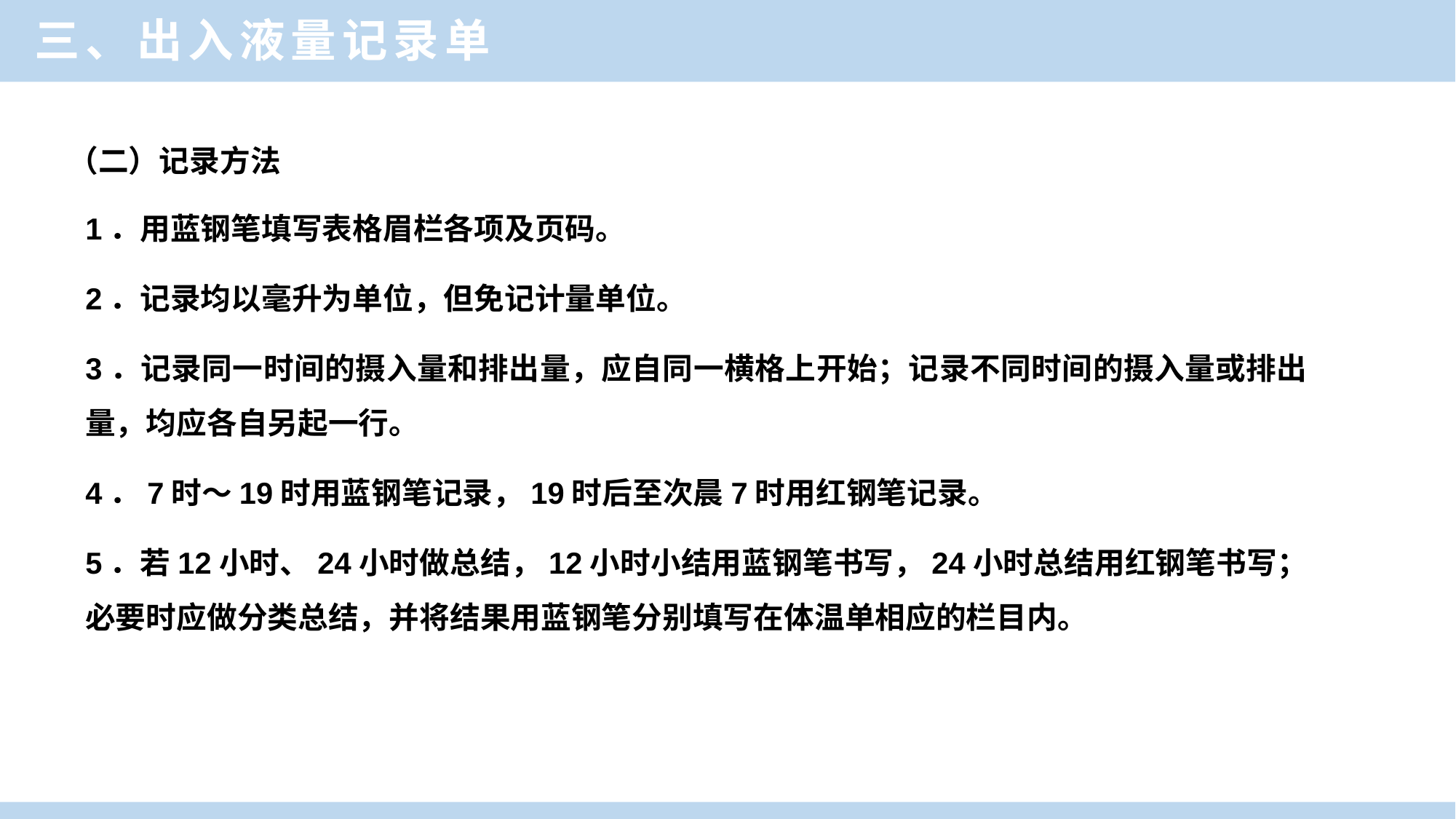

三、出入液量记录单
（二）记录方法
1．用蓝钢笔填写表格眉栏各项及页码。
2．记录均以毫升为单位，但免记计量单位。
3．记录同一时间的摄入量和排出量，应自同一横格上开始；记录不同时间的摄入量或排出量，均应各自另起一行。
4．7时～19时用蓝钢笔记录，19时后至次晨7时用红钢笔记录。
5．若12小时、24小时做总结，12小时小结用蓝钢笔书写，24小时总结用红钢笔书写；必要时应做分类总结，并将结果用蓝钢笔分别填写在体温单相应的栏目内。